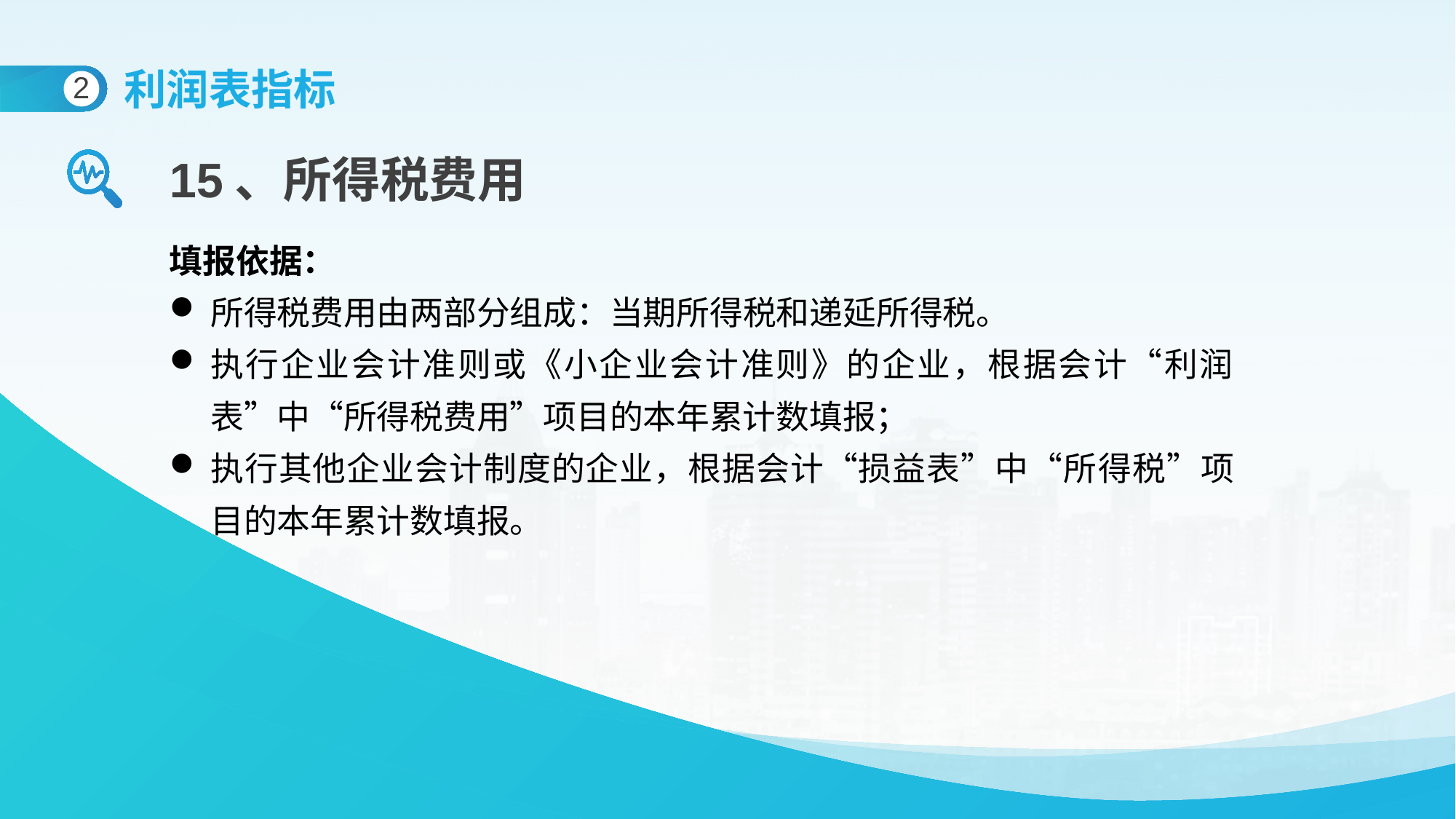

利润表指标
2
15、所得税费用

填报依据：
所得税费用由两部分组成：当期所得税和递延所得税。
执行企业会计准则或《小企业会计准则》的企业，根据会计“利润表”中“所得税费用”项目的本年累计数填报；
执行其他企业会计制度的企业，根据会计“损益表”中“所得税”项目的本年累计数填报。